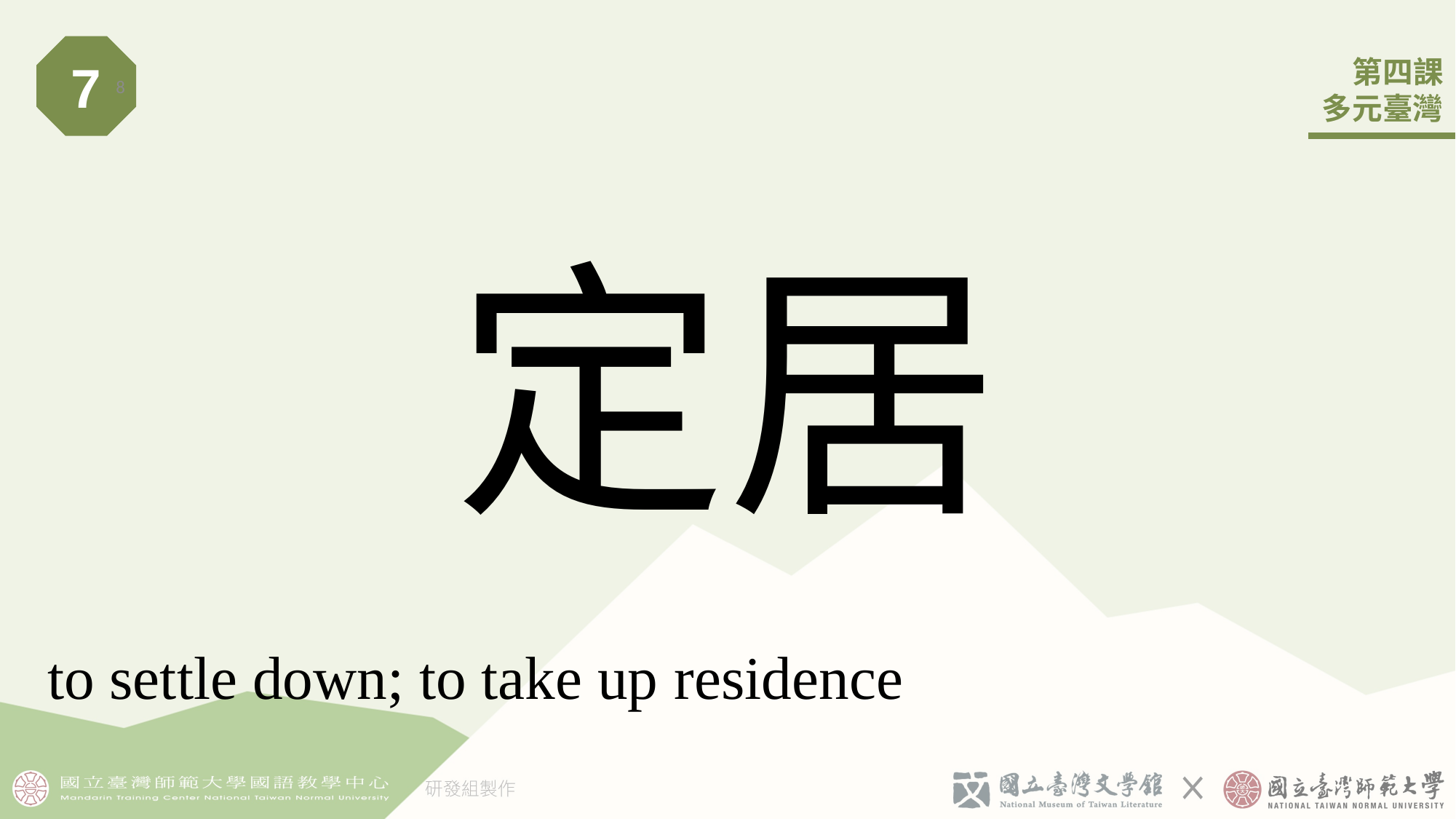

7
8
# 定居
to settle down; to take up residence